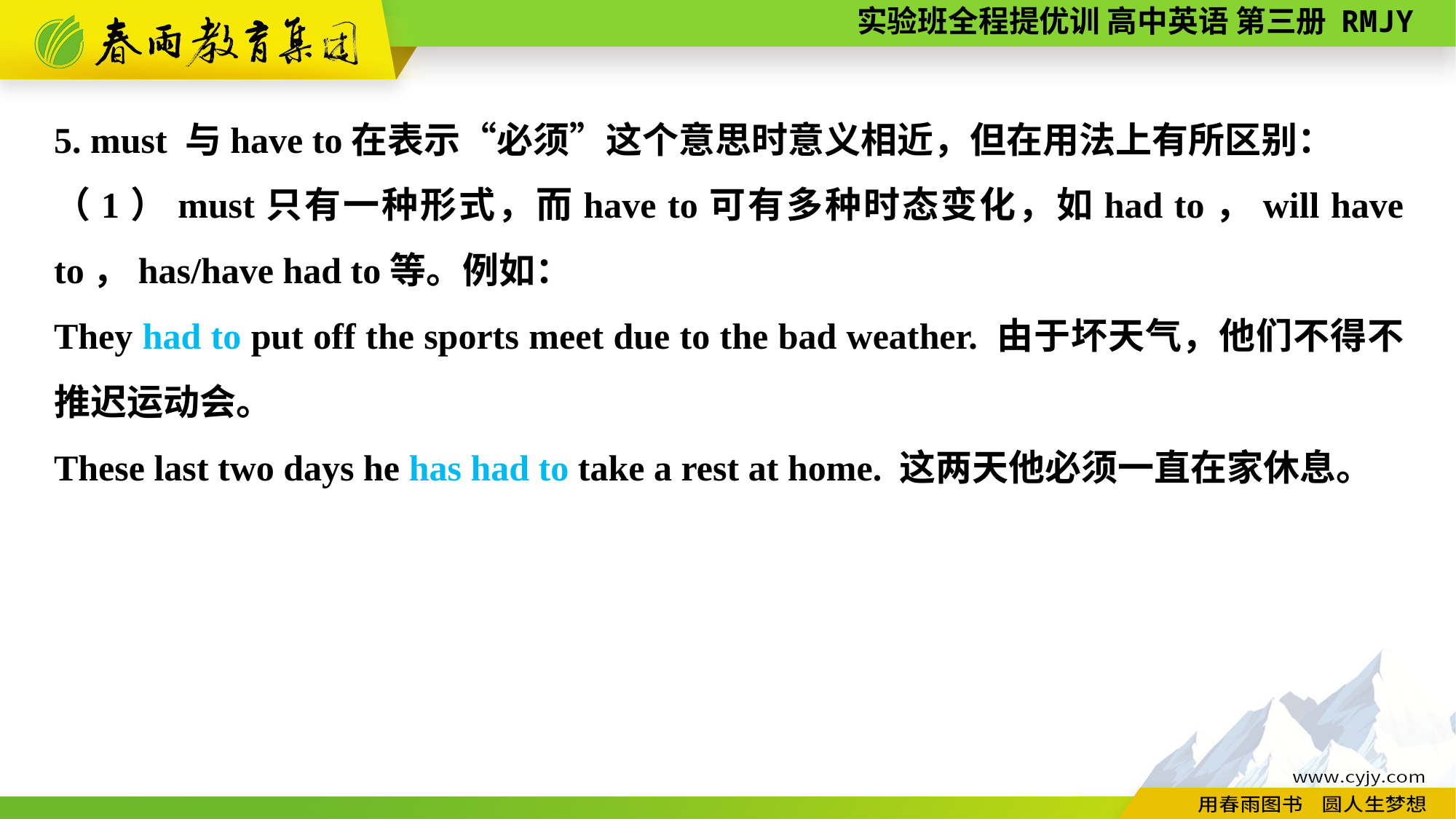

5. must 与have to在表示“必须”这个意思时意义相近，但在用法上有所区别：
（1）must只有一种形式，而have to可有多种时态变化，如had to，will have to，has/have had to等。例如：
They had to put off the sports meet due to the bad weather. 由于坏天气，他们不得不推迟运动会。
These last two days he has had to take a rest at home. 这两天他必须一直在家休息。